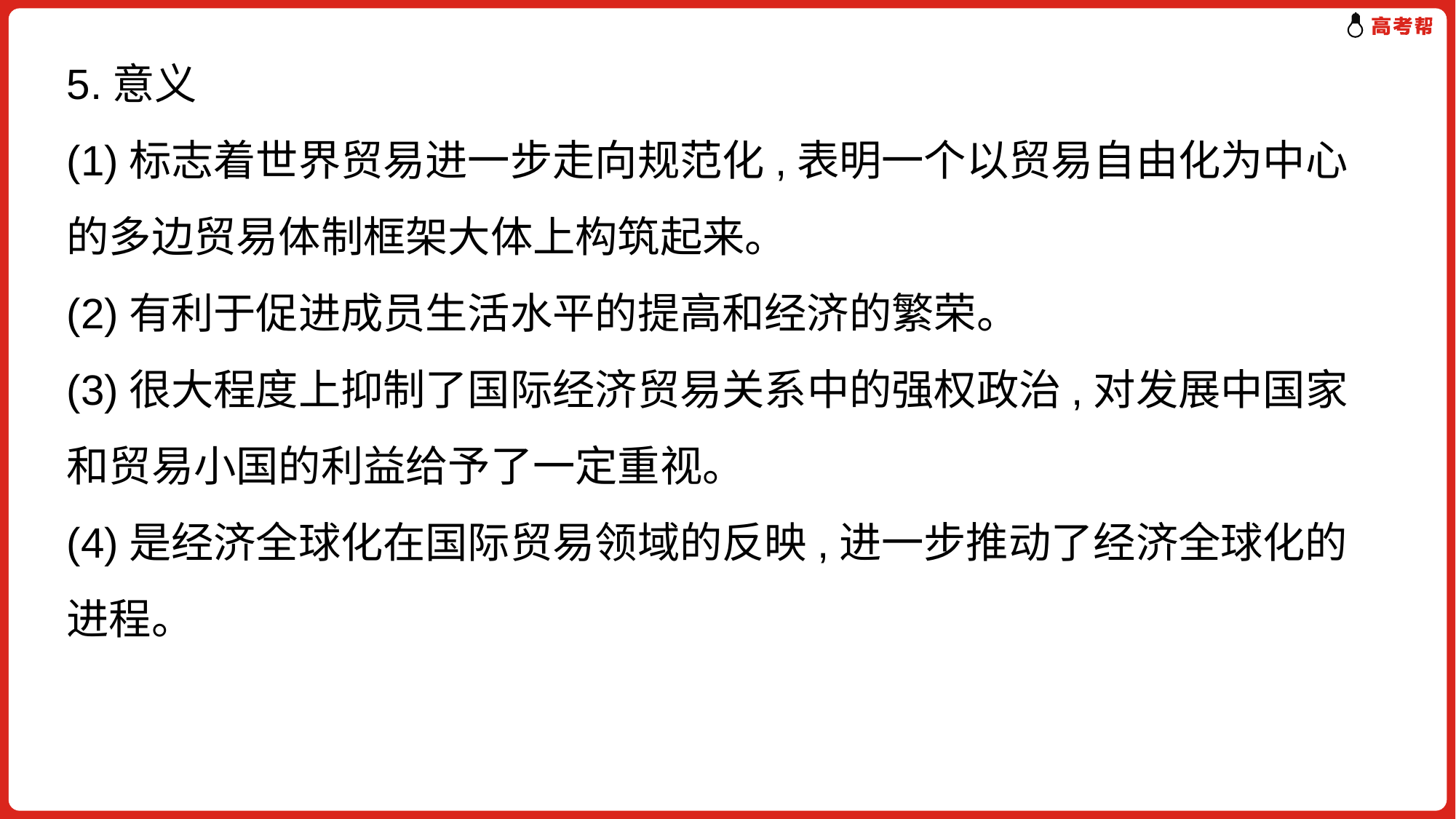

5.意义
(1)标志着世界贸易进一步走向规范化,表明一个以贸易自由化为中心的多边贸易体制框架大体上构筑起来。
(2)有利于促进成员生活水平的提高和经济的繁荣。
(3)很大程度上抑制了国际经济贸易关系中的强权政治,对发展中国家和贸易小国的利益给予了一定重视。
(4)是经济全球化在国际贸易领域的反映,进一步推动了经济全球化的进程。